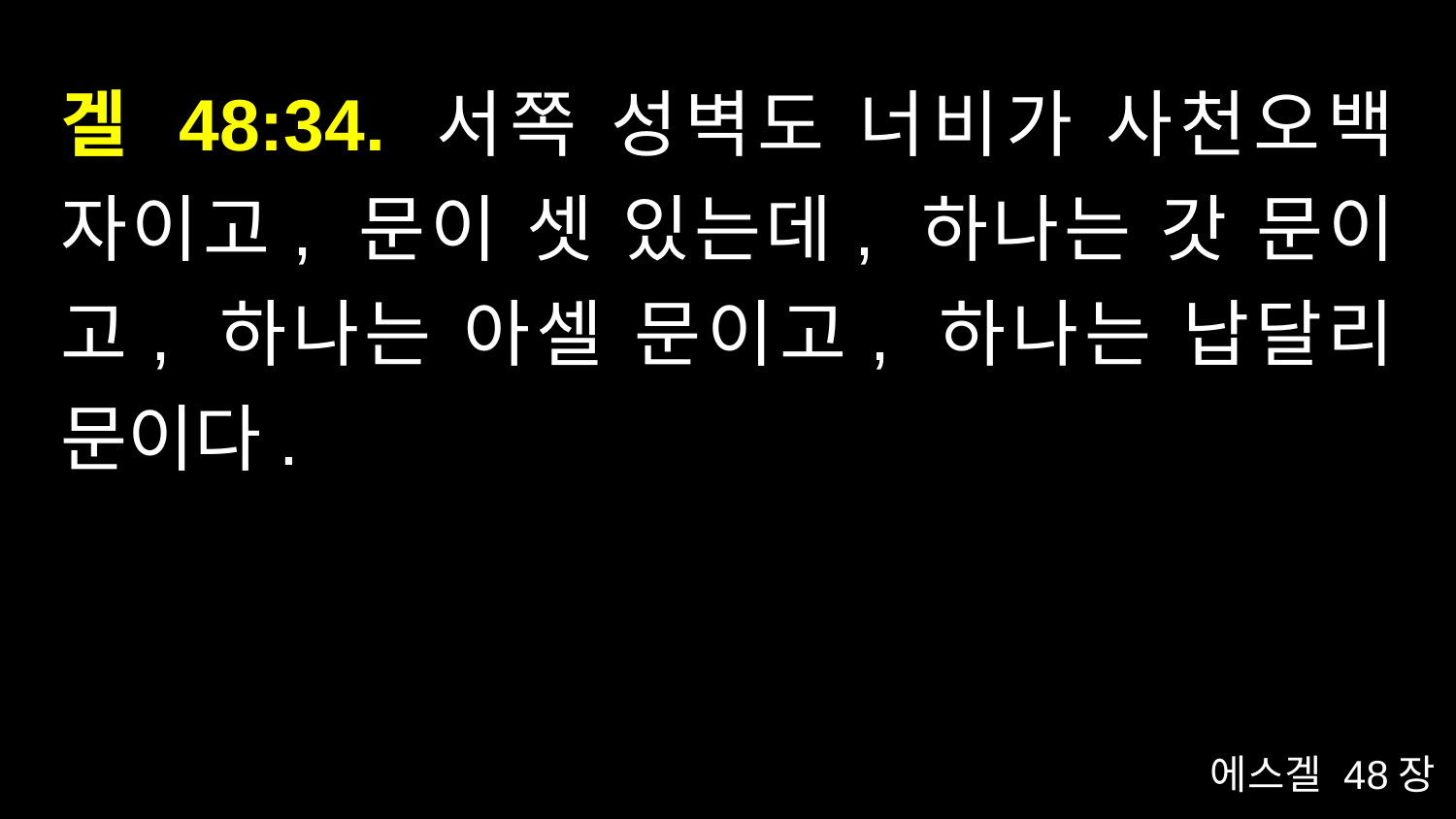

# 겔 48:34. 서쪽 성벽도 너비가 사천오백 자이고, 문이 셋 있는데, 하나는 갓 문이고, 하나는 아셀 문이고, 하나는 납달리 문이다.
에스겔 48장